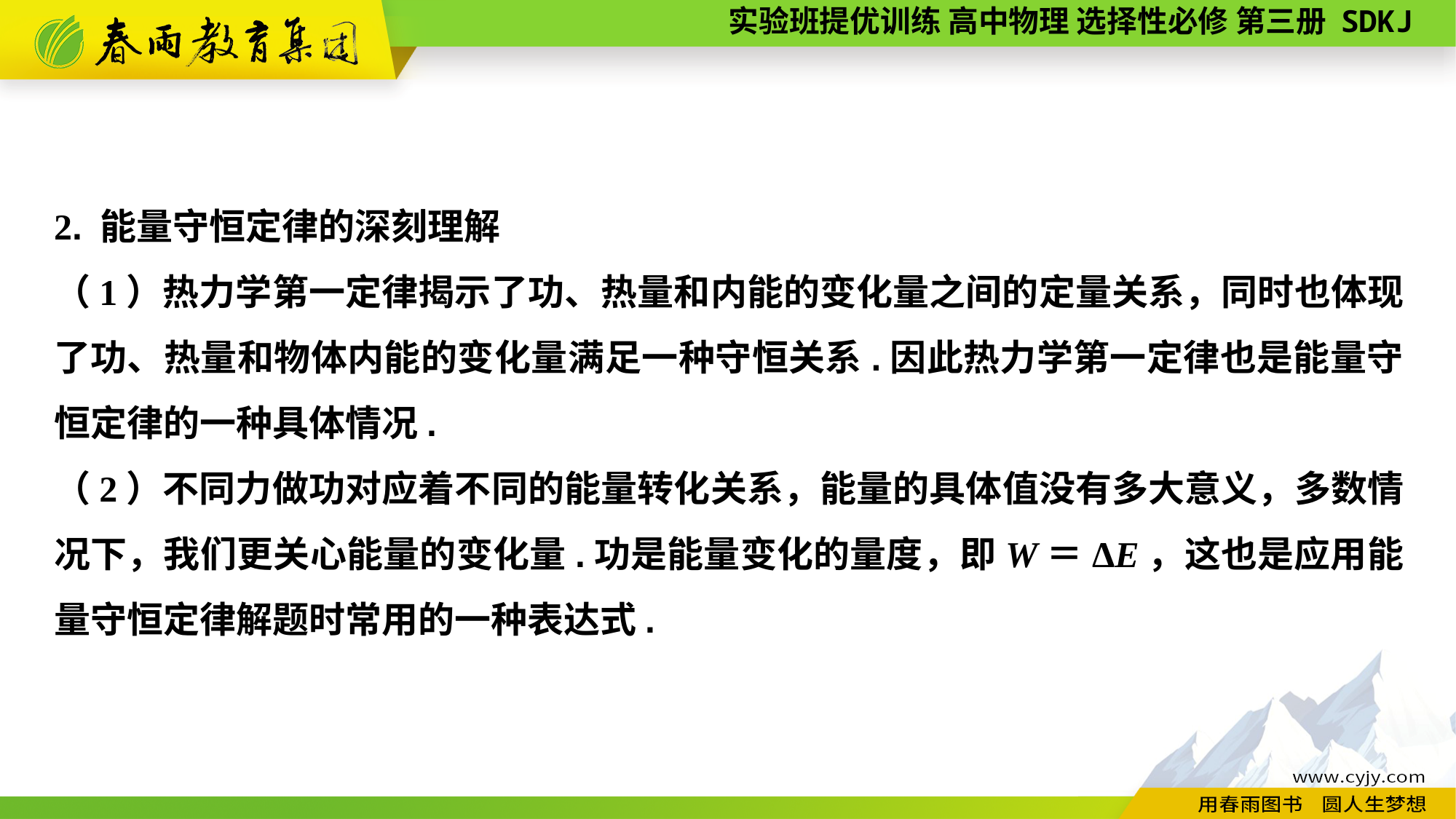

2. 能量守恒定律的深刻理解
（1）热力学第一定律揭示了功、热量和内能的变化量之间的定量关系，同时也体现了功、热量和物体内能的变化量满足一种守恒关系.因此热力学第一定律也是能量守恒定律的一种具体情况.
（2）不同力做功对应着不同的能量转化关系，能量的具体值没有多大意义，多数情况下，我们更关心能量的变化量.功是能量变化的量度，即W＝ΔE，这也是应用能量守恒定律解题时常用的一种表达式.